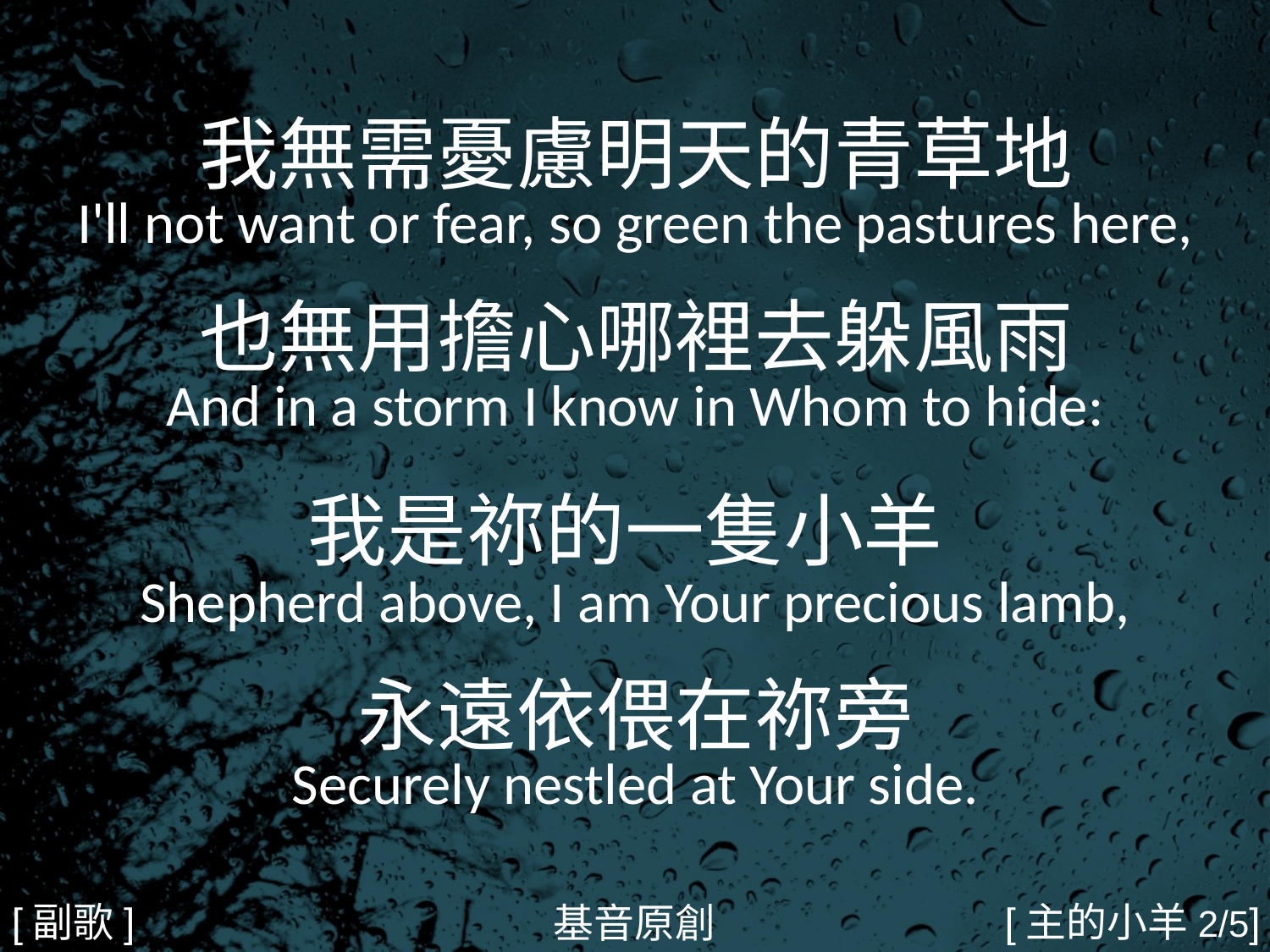

我無需憂慮明天的青草地
I'll not want or fear, so green the pastures here,

也無用擔心哪裡去躲風雨
And in a storm I know in Whom to hide:

我是祢的一隻小羊
Shepherd above, I am Your precious lamb,

永遠依偎在祢旁
Securely nestled at Your side.
#

[副歌]
[主的小羊2/5]
基音原創